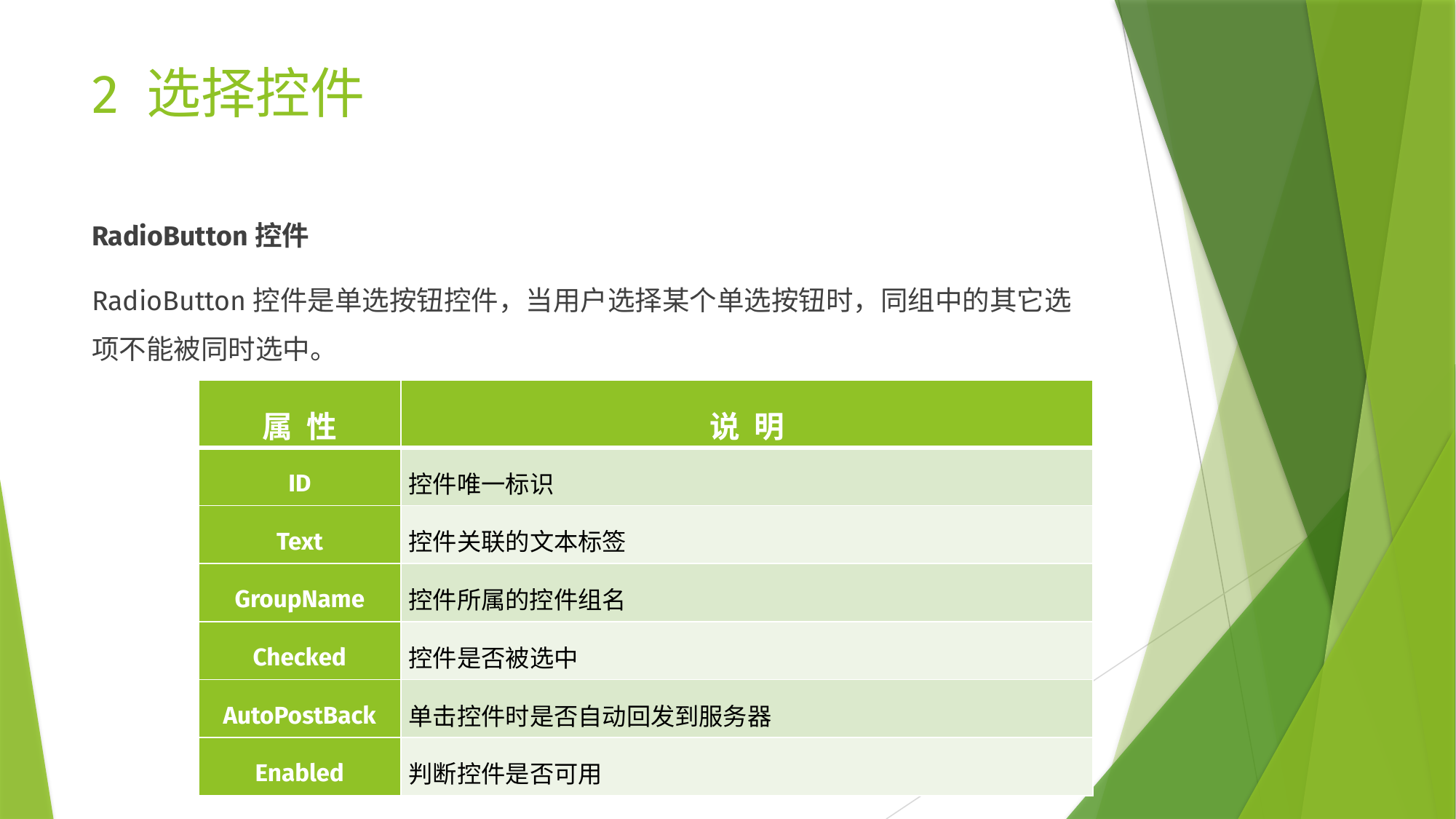

# 2 选择控件
RadioButton控件
RadioButton控件是单选按钮控件，当用户选择某个单选按钮时，同组中的其它选项不能被同时选中。
| 属 性 | 说 明 |
| --- | --- |
| ID | 控件唯一标识 |
| Text | 控件关联的文本标签 |
| GroupName | 控件所属的控件组名 |
| Checked | 控件是否被选中 |
| AutoPostBack | 单击控件时是否自动回发到服务器 |
| Enabled | 判断控件是否可用 |